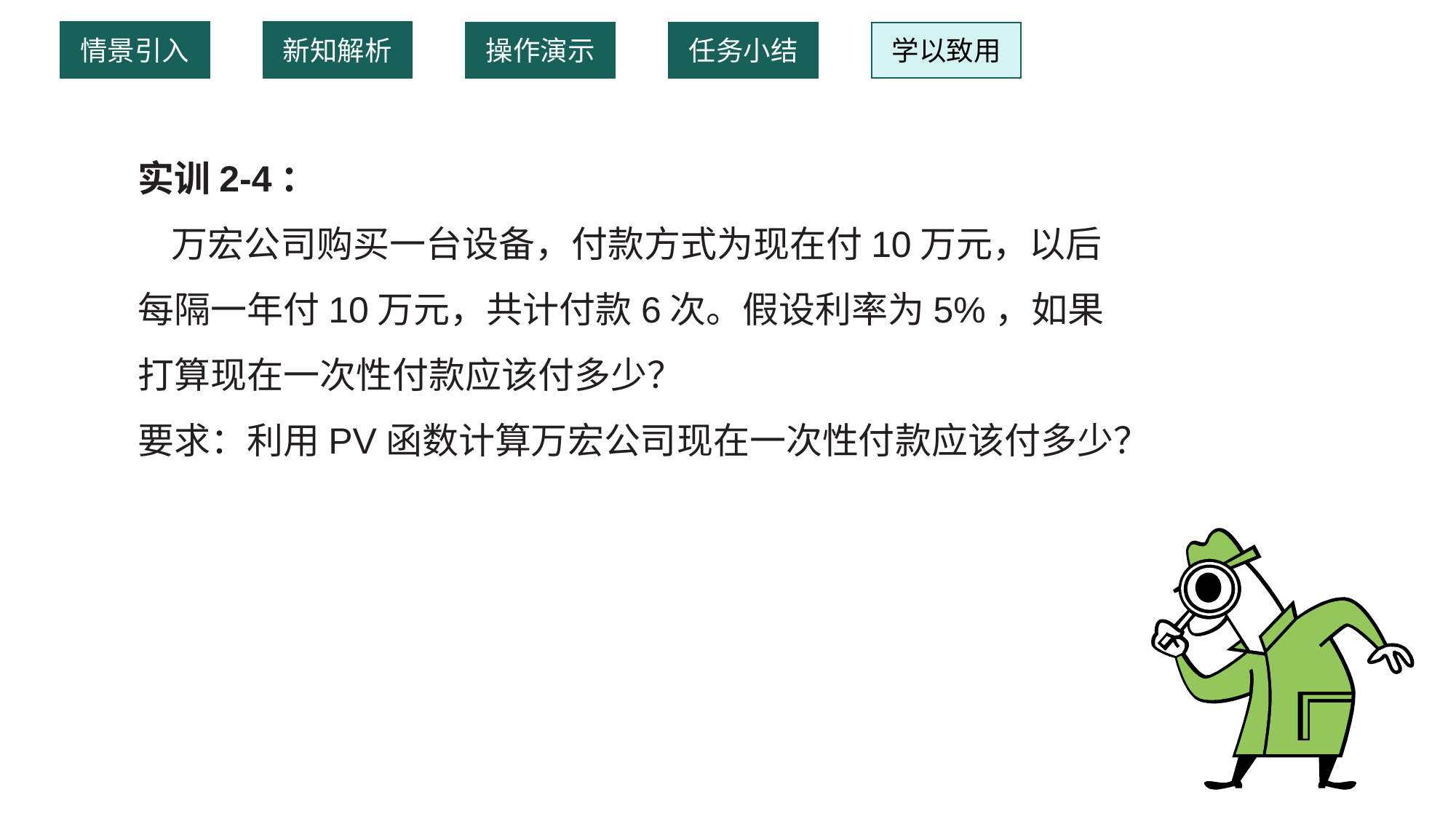

情景引入
新知解析
操作演示
任务小结
学以致用
实训2-4：
   万宏公司购买一台设备，付款方式为现在付10万元，以后每隔一年付10万元，共计付款6次。假设利率为5%，如果打算现在一次性付款应该付多少？
要求：利用PV函数计算万宏公司现在一次性付款应该付多少？